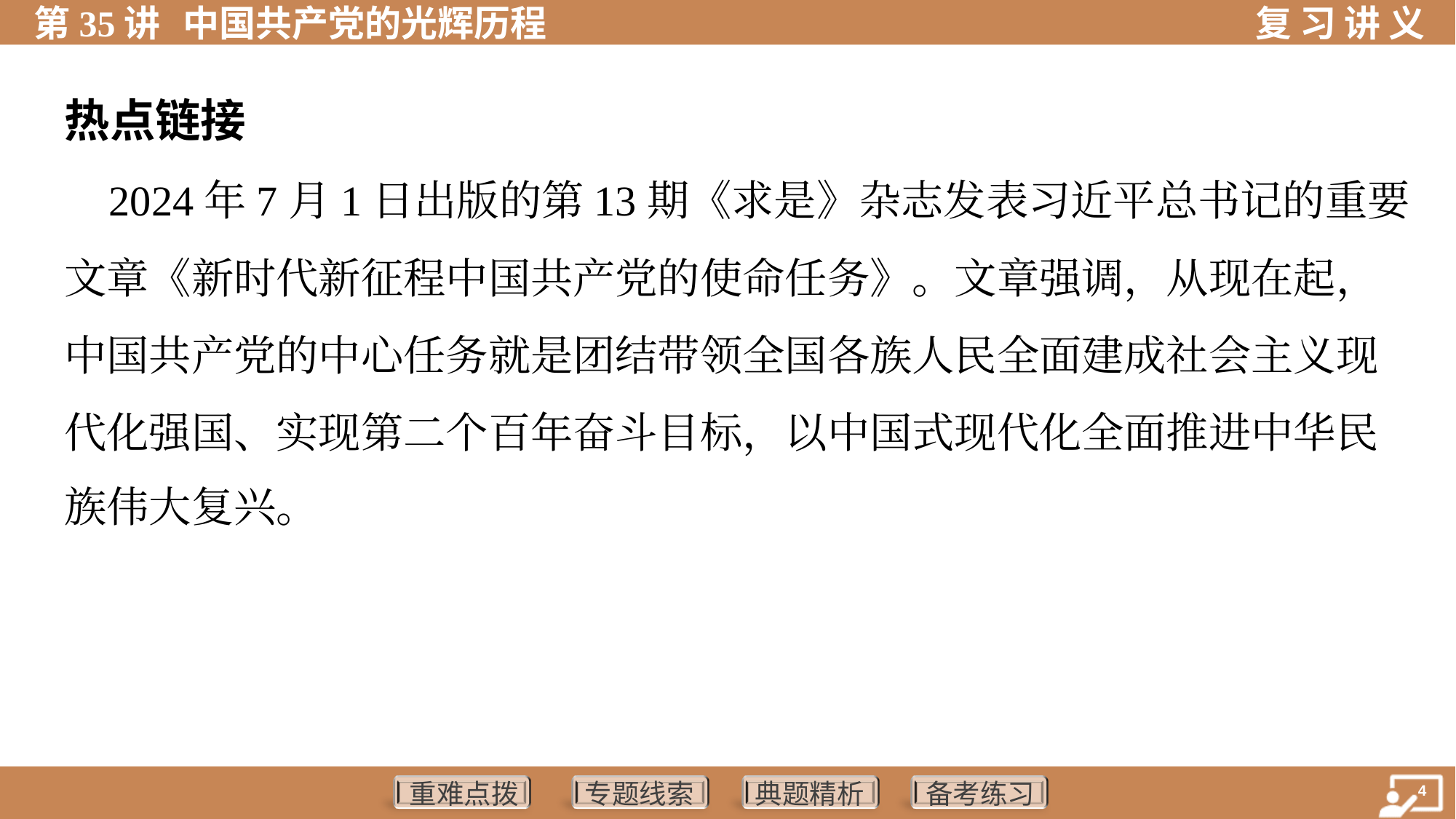

热点链接
    2024年7月1日出版的第13期《求是》杂志发表习近平总书记的重要
文章《新时代新征程中国共产党的使命任务》。文章强调，从现在起，
中国共产党的中心任务就是团结带领全国各族人民全面建成社会主义现
代化强国、实现第二个百年奋斗目标，以中国式现代化全面推进中华民
族伟大复兴。